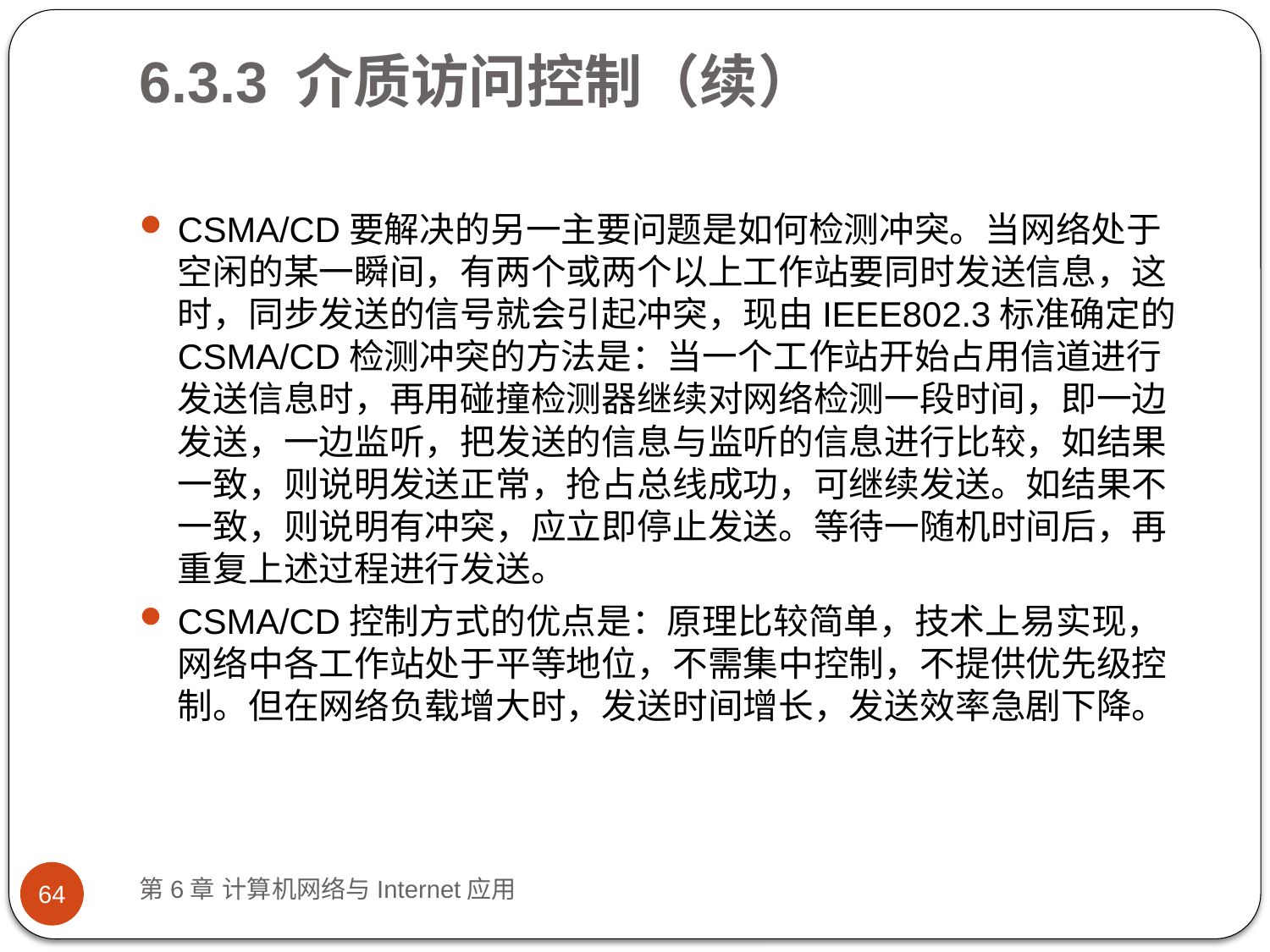

# 6.3.3 介质访问控制（续）
CSMA/CD要解决的另一主要问题是如何检测冲突。当网络处于空闲的某一瞬间，有两个或两个以上工作站要同时发送信息，这时，同步发送的信号就会引起冲突，现由IEEE802.3标准确定的CSMA/CD检测冲突的方法是：当一个工作站开始占用信道进行发送信息时，再用碰撞检测器继续对网络检测一段时间，即一边发送，一边监听，把发送的信息与监听的信息进行比较，如结果一致，则说明发送正常，抢占总线成功，可继续发送。如结果不一致，则说明有冲突，应立即停止发送。等待一随机时间后，再重复上述过程进行发送。
CSMA/CD控制方式的优点是：原理比较简单，技术上易实现，网络中各工作站处于平等地位，不需集中控制，不提供优先级控制。但在网络负载增大时，发送时间增长，发送效率急剧下降。

第6章 计算机网络与Internet应用
64